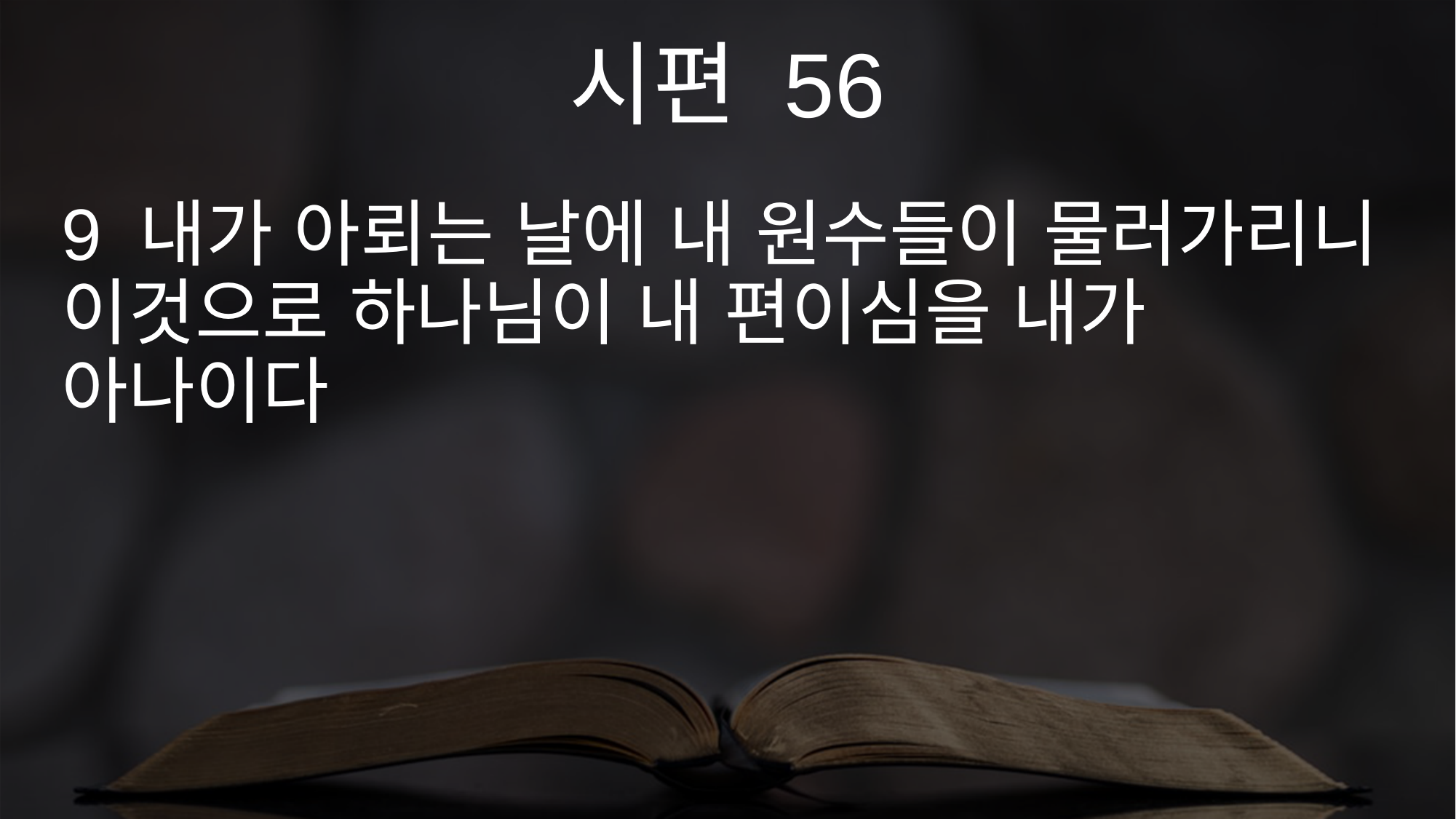

시편 56
9 내가 아뢰는 날에 내 원수들이 물러가리니 이것으로 하나님이 내 편이심을 내가 아나이다